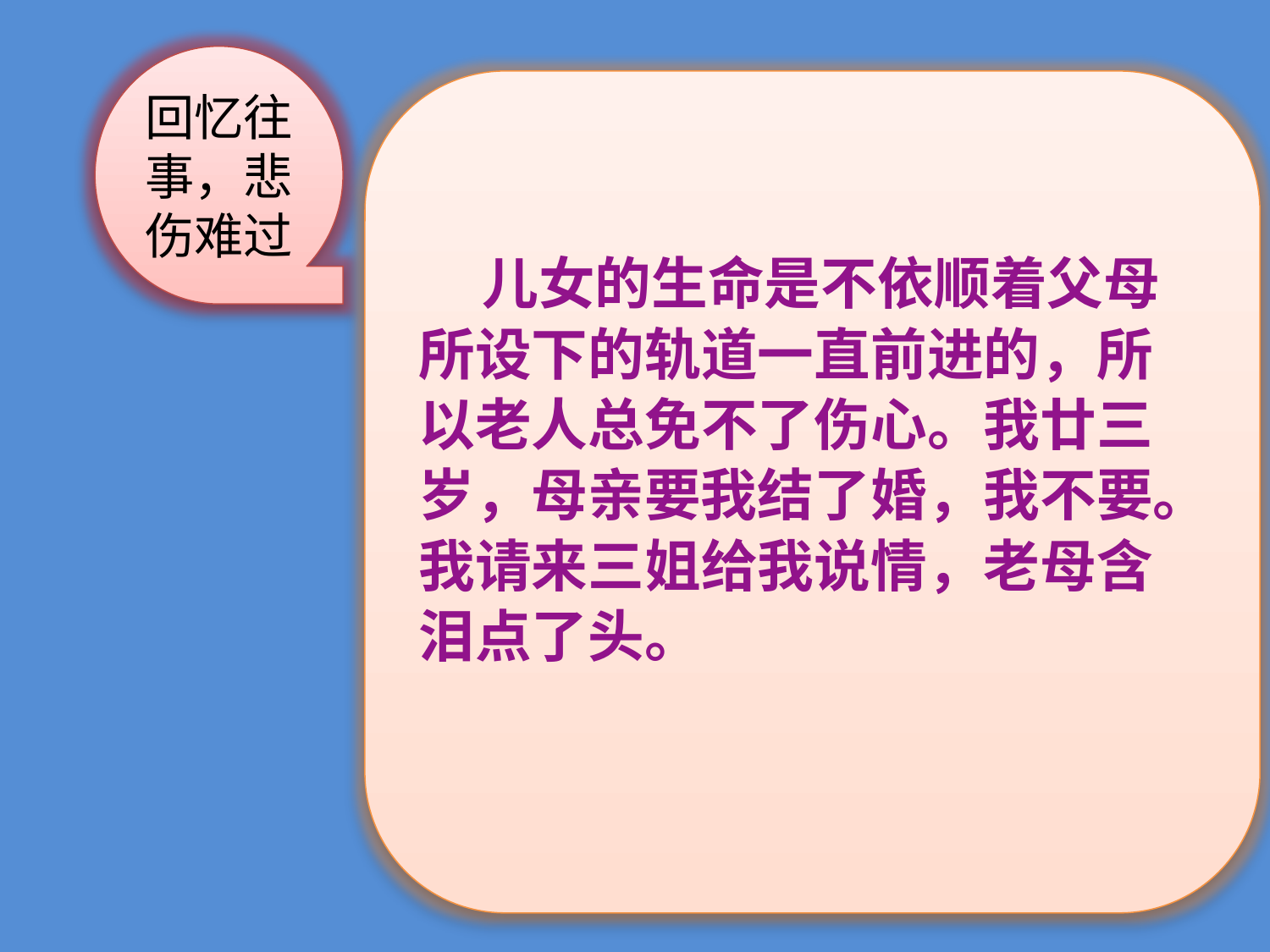

回忆往事，悲伤难过
　　儿女的生命是不依顺着父母所设下的轨道一直前进的，所以老人总免不了伤心。我廿三岁，母亲要我结了婚，我不要。我请来三姐给我说情，老母含泪点了头。